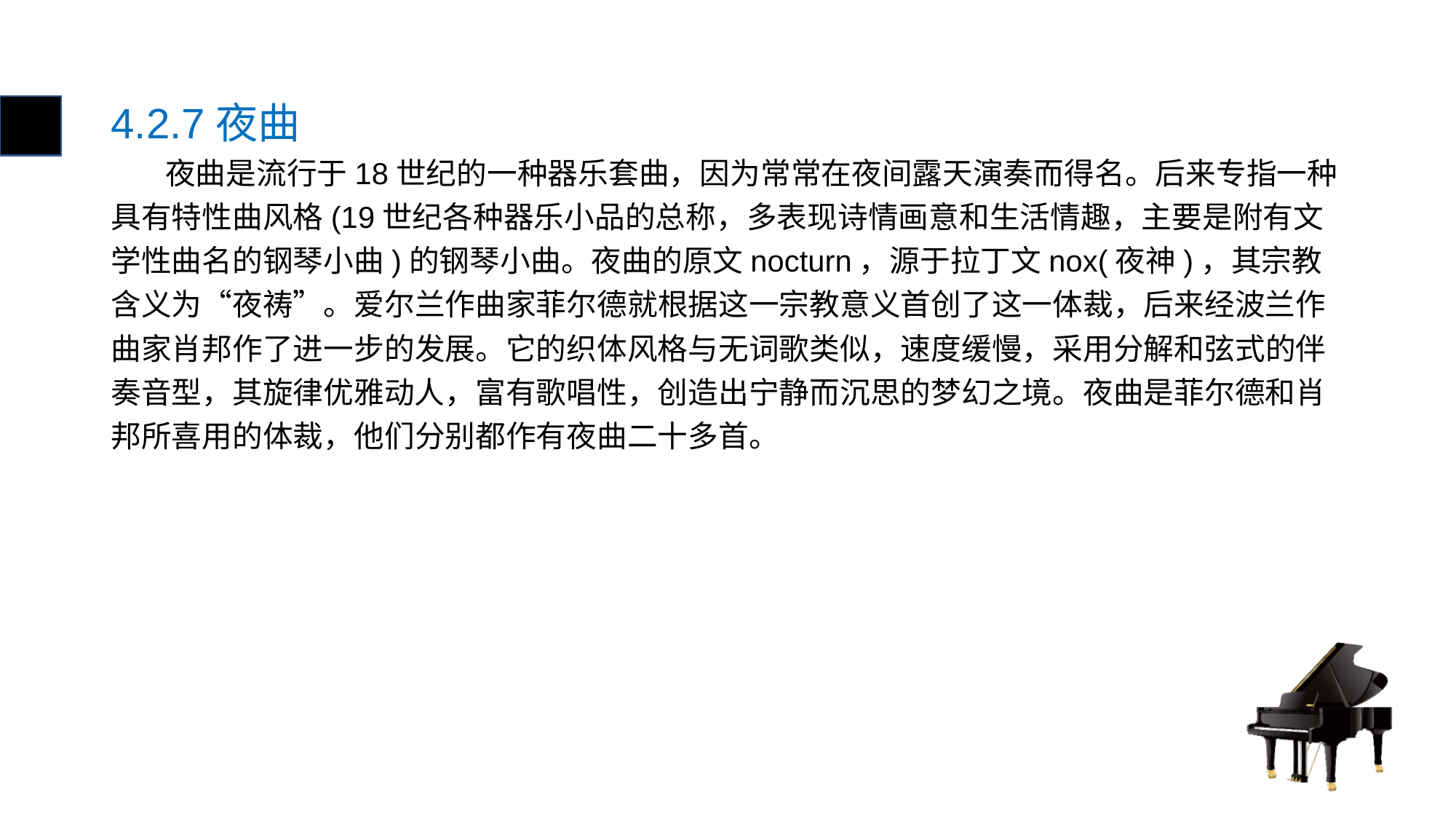

# 4.2.7夜曲
       夜曲是流行于18世纪的一种器乐套曲，因为常常在夜间露天演奏而得名。后来专指一种具有特性曲风格(19世纪各种器乐小品的总称，多表现诗情画意和生活情趣，主要是附有文学性曲名的钢琴小曲)的钢琴小曲。夜曲的原文nocturn，源于拉丁文nox(夜神)，其宗教含义为“夜祷”。爱尔兰作曲家菲尔德就根据这一宗教意义首创了这一体裁，后来经波兰作曲家肖邦作了进一步的发展。它的织体风格与无词歌类似，速度缓慢，采用分解和弦式的伴奏音型，其旋律优雅动人，富有歌唱性，创造出宁静而沉思的梦幻之境。夜曲是菲尔德和肖邦所喜用的体裁，他们分别都作有夜曲二十多首。